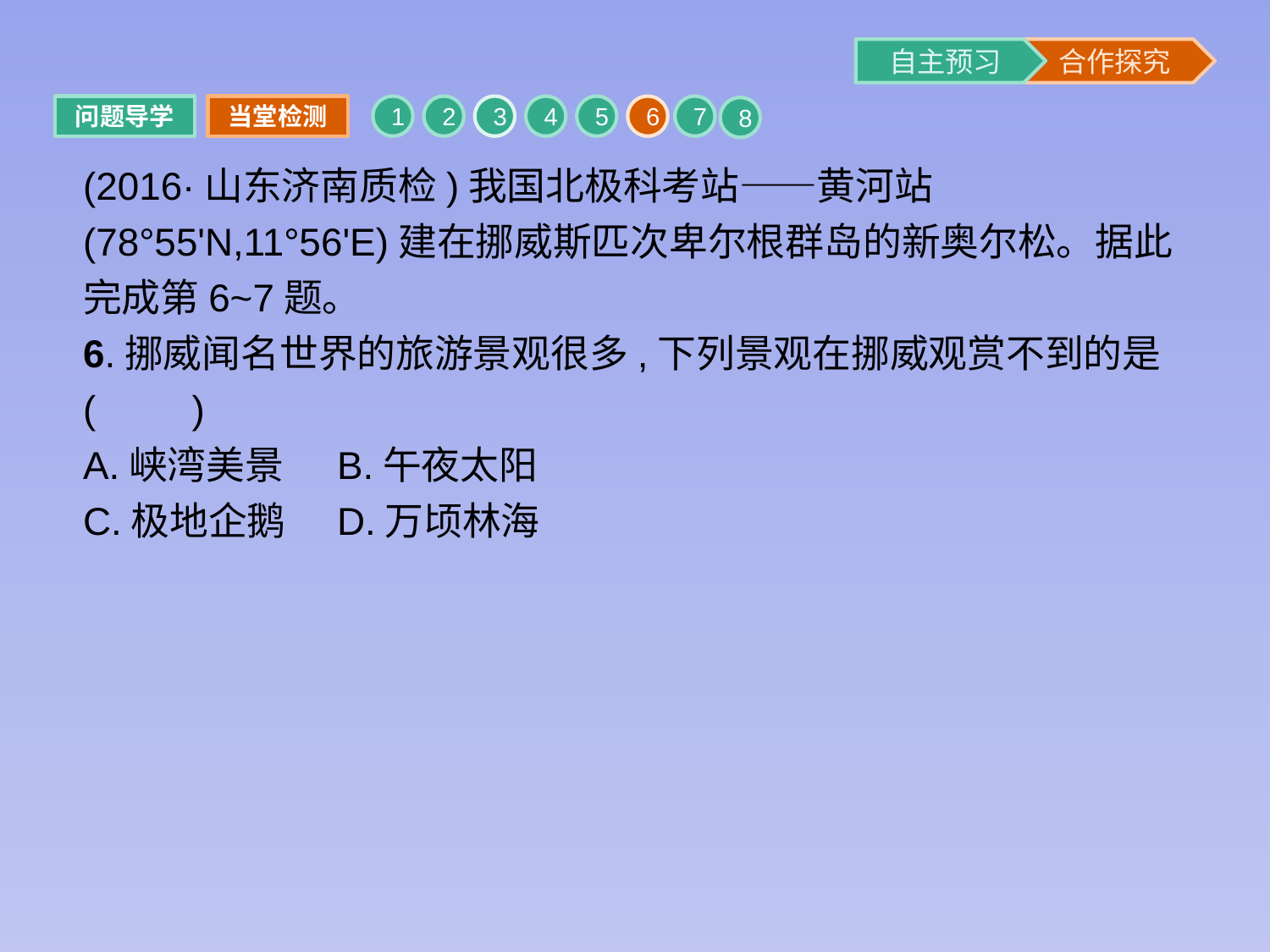

问题导学
当堂检测
1
2
3
4
5
6
7
8
(2016·山东济南质检)我国北极科考站——黄河站(78°55'N,11°56'E)建在挪威斯匹次卑尔根群岛的新奥尔松。据此完成第6~7题。
6.挪威闻名世界的旅游景观很多,下列景观在挪威观赏不到的是(　　)
A.峡湾美景	B.午夜太阳
C.极地企鹅	D.万顷林海